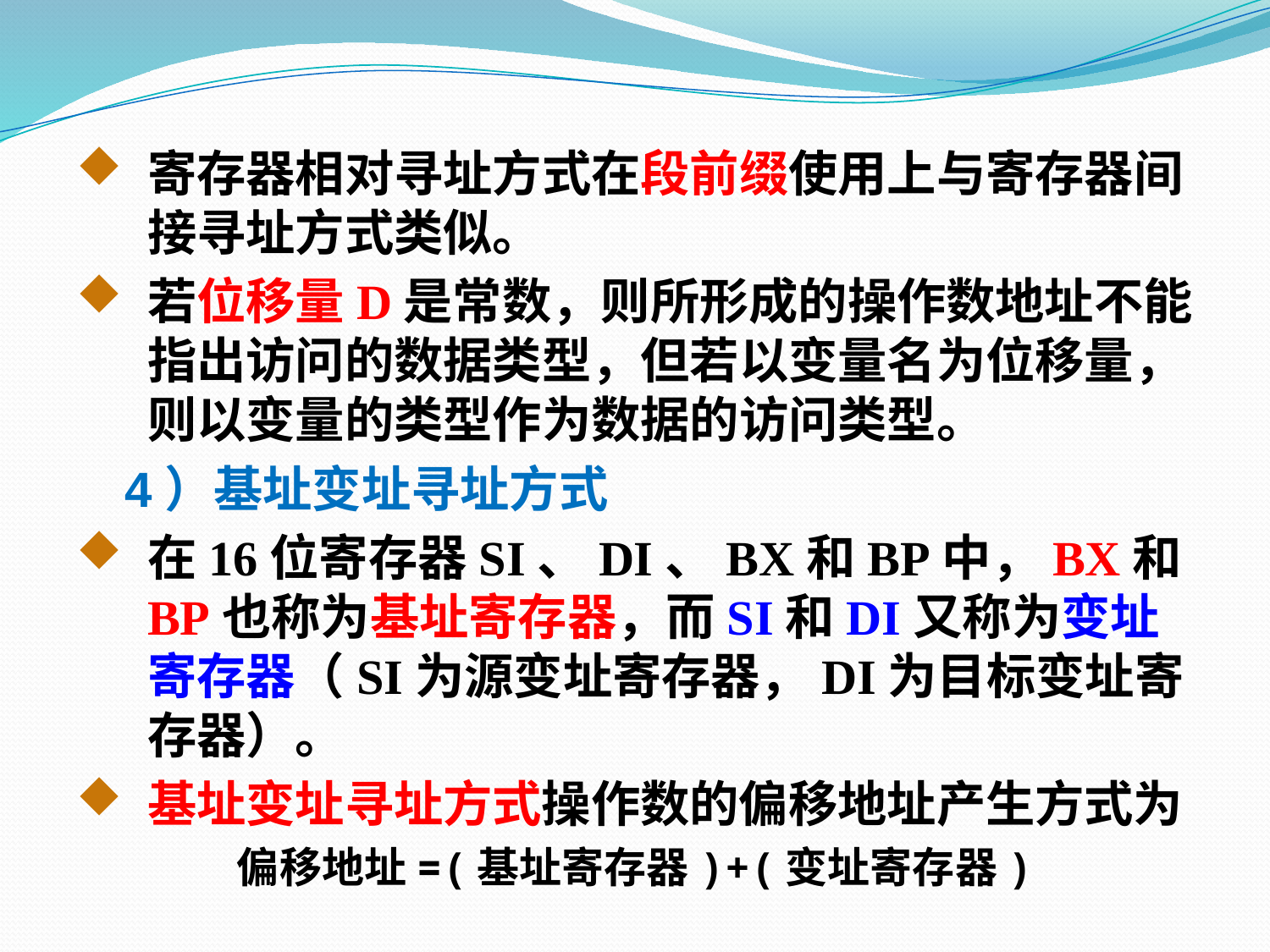

寄存器相对寻址方式在段前缀使用上与寄存器间接寻址方式类似。
若位移量D是常数，则所形成的操作数地址不能指出访问的数据类型，但若以变量名为位移量，则以变量的类型作为数据的访问类型。
    4）基址变址寻址方式
在16位寄存器SI、DI、BX和BP中，BX和BP也称为基址寄存器，而SI和DI又称为变址寄存器（SI为源变址寄存器，DI为目标变址寄存器）。
基址变址寻址方式操作数的偏移地址产生方式为
偏移地址=(基址寄存器)+(变址寄存器)